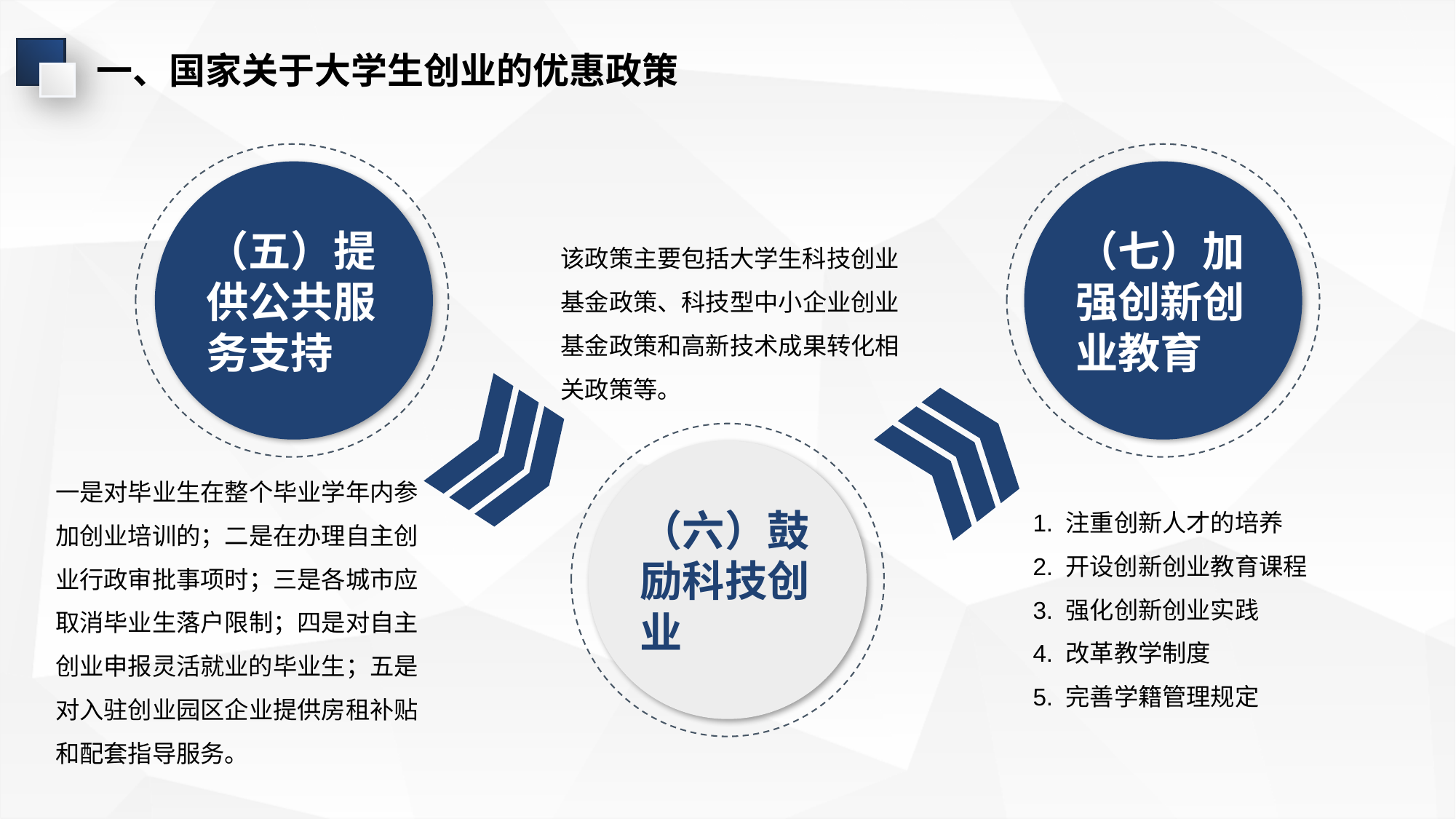

一、国家关于大学生创业的优惠政策

（五）提供公共服务支持
（七）加强创新创业教育
该政策主要包括大学生科技创业基金政策、科技型中小企业创业基金政策和高新技术成果转化相关政策等。

（六）鼓励科技创业
一是对毕业生在整个毕业学年内参加创业培训的；二是在办理自主创业行政审批事项时；三是各城市应取消毕业生落户限制；四是对自主创业申报灵活就业的毕业生；五是对入驻创业园区企业提供房租补贴和配套指导服务。
1. 注重创新人才的培养
2. 开设创新创业教育课程
3. 强化创新创业实践
4. 改革教学制度
5. 完善学籍管理规定